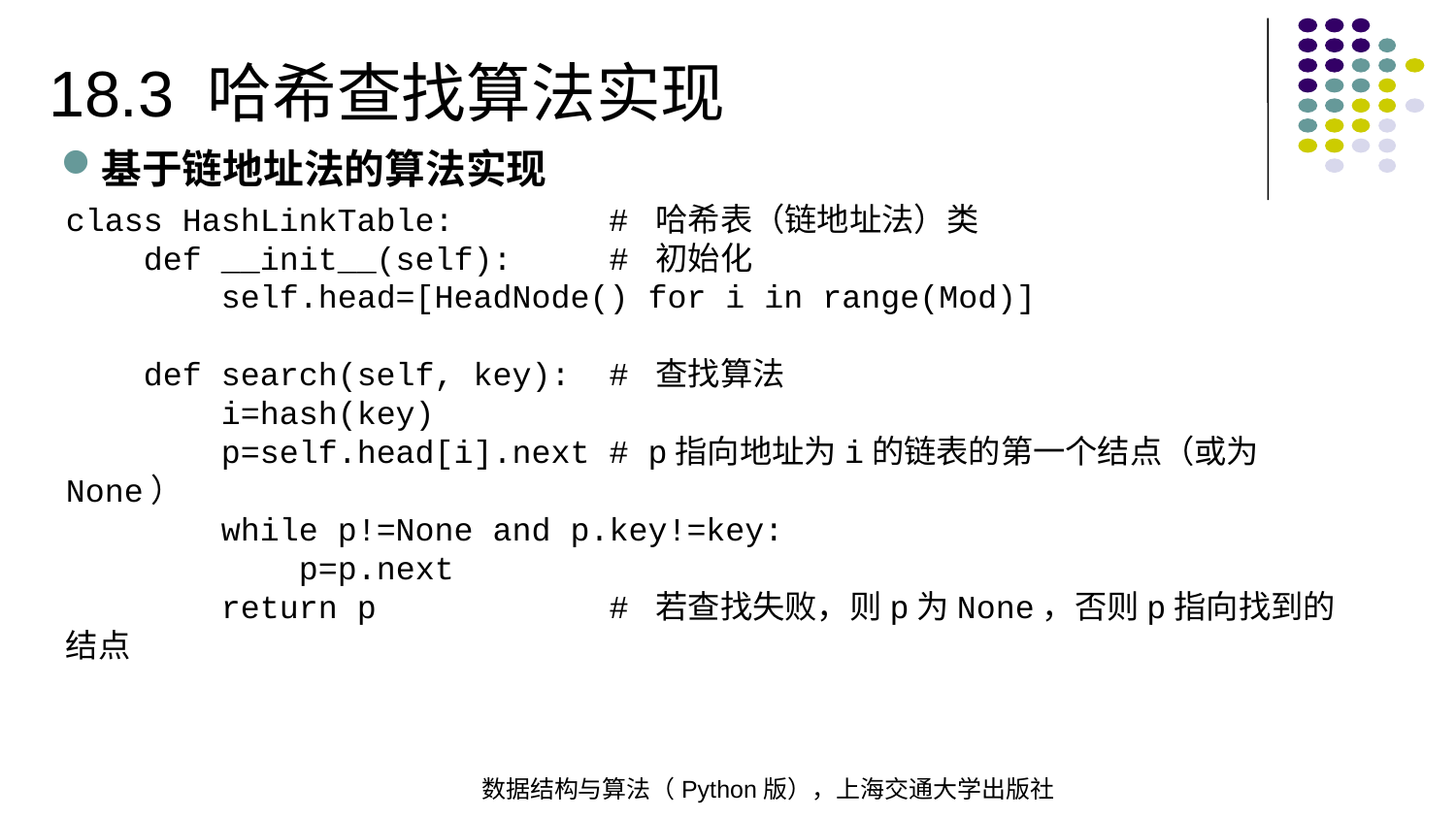

18.3 哈希查找算法实现
基于链地址法的算法实现
class HashLinkTable:        # 哈希表（链地址法）类
    def __init__(self):     # 初始化
        self.head=[HeadNode() for i in range(Mod)]

    def search(self, key):  # 查找算法
        i=hash(key)
        p=self.head[i].next # p指向地址为i的链表的第一个结点（或为None）
        while p!=None and p.key!=key:
            p=p.next
        return p            # 若查找失败，则p为None，否则p指向找到的结点